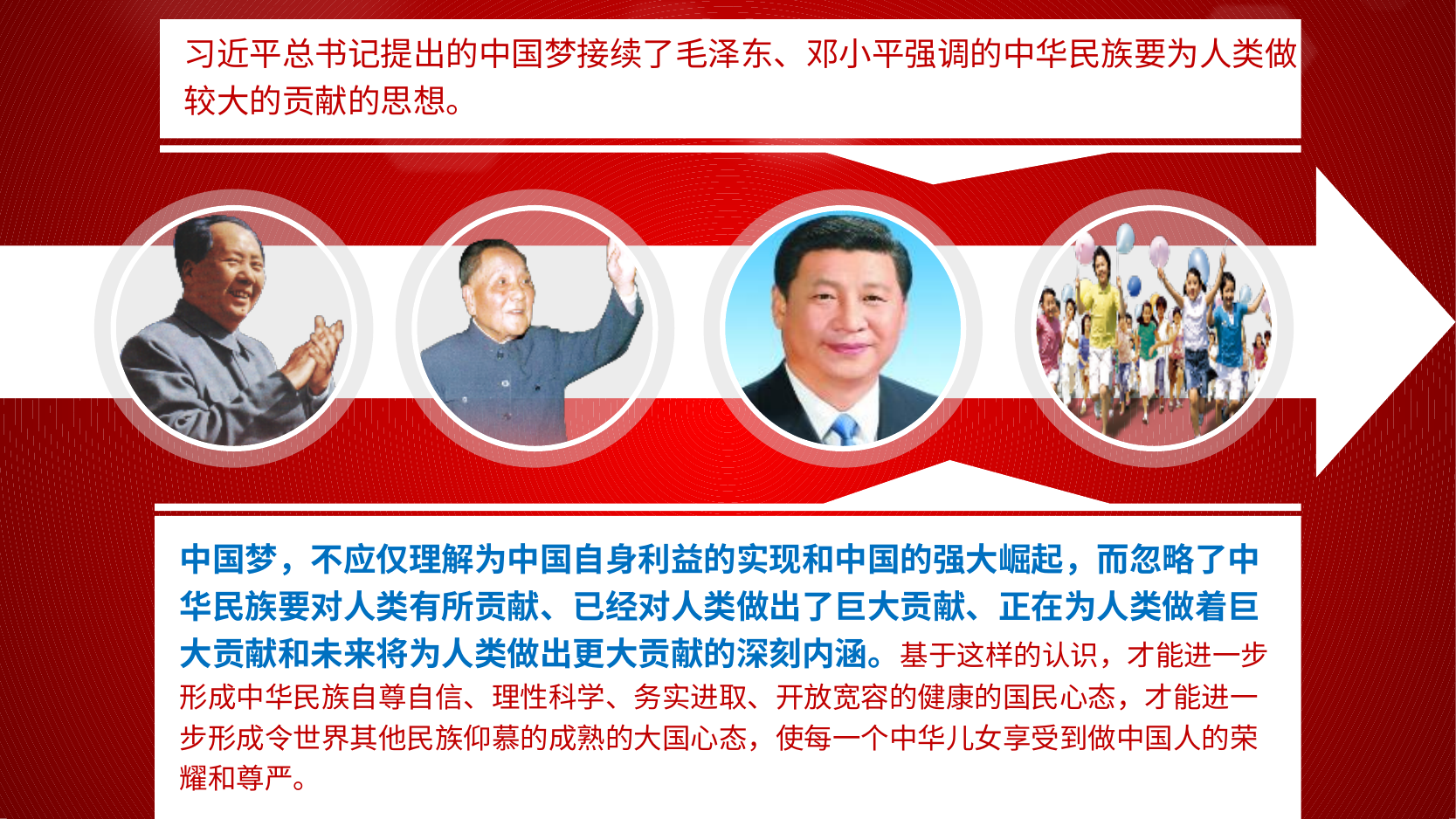

习近平总书记提出的中国梦接续了毛泽东、邓小平强调的中华民族要为人类做较大的贡献的思想。

中国梦，不应仅理解为中国自身利益的实现和中国的强大崛起，而忽略了中华民族要对人类有所贡献、已经对人类做出了巨大贡献、正在为人类做着巨大贡献和未来将为人类做出更大贡献的深刻内涵。基于这样的认识，才能进一步形成中华民族自尊自信、理性科学、务实进取、开放宽容的健康的国民心态，才能进一步形成令世界其他民族仰慕的成熟的大国心态，使每一个中华儿女享受到做中国人的荣耀和尊严。